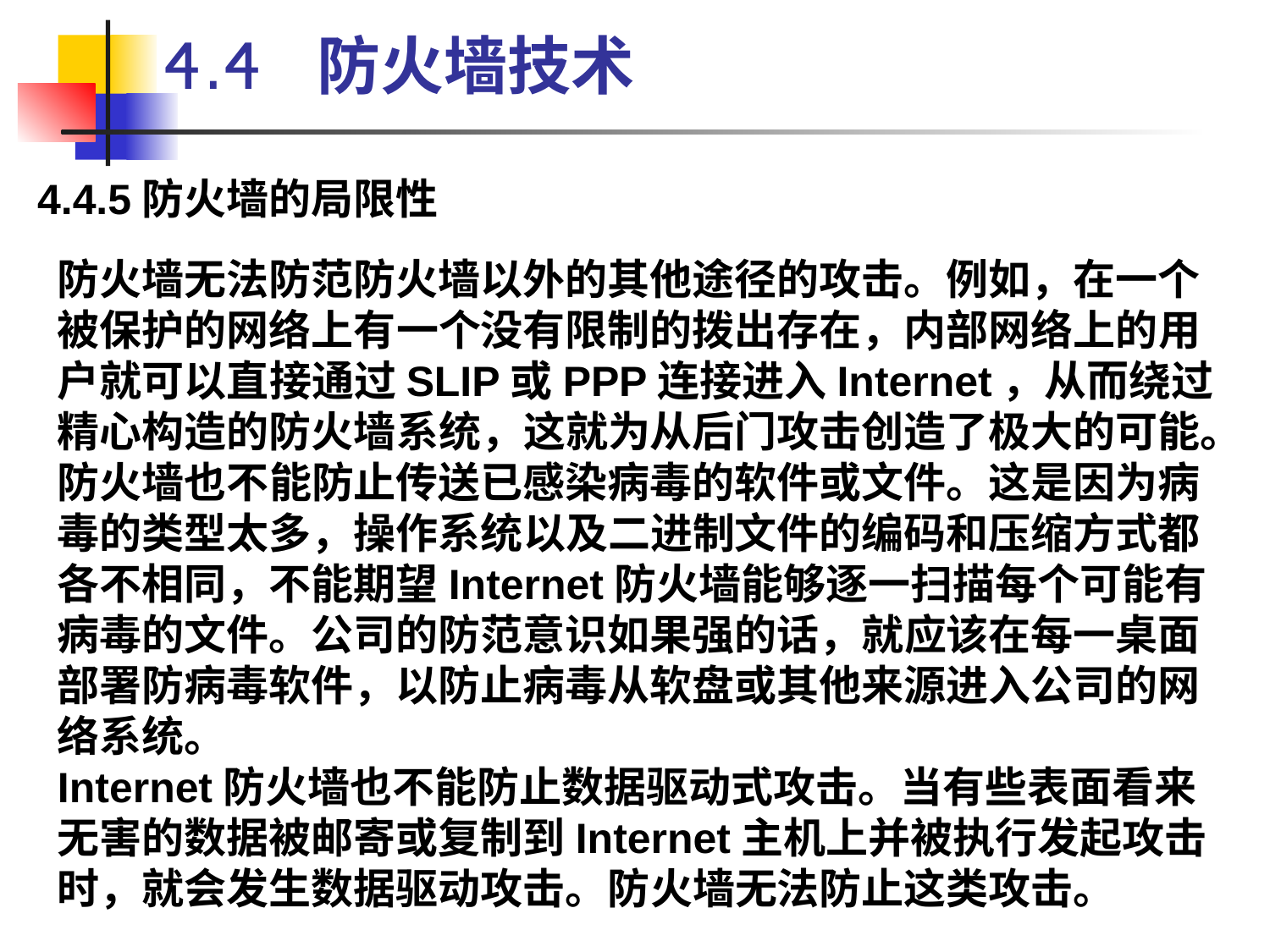

4.4  防火墙技术
4.4.5防火墙的局限性
防火墙无法防范防火墙以外的其他途径的攻击。例如，在一个被保护的网络上有一个没有限制的拨出存在，内部网络上的用户就可以直接通过SLIP或PPP连接进入Internet，从而绕过精心构造的防火墙系统，这就为从后门攻击创造了极大的可能。
防火墙也不能防止传送已感染病毒的软件或文件。这是因为病毒的类型太多，操作系统以及二进制文件的编码和压缩方式都各不相同，不能期望Internet防火墙能够逐一扫描每个可能有病毒的文件。公司的防范意识如果强的话，就应该在每一桌面部署防病毒软件，以防止病毒从软盘或其他来源进入公司的网络系统。
Internet防火墙也不能防止数据驱动式攻击。当有些表面看来无害的数据被邮寄或复制到Internet主机上并被执行发起攻击时，就会发生数据驱动攻击。防火墙无法防止这类攻击。